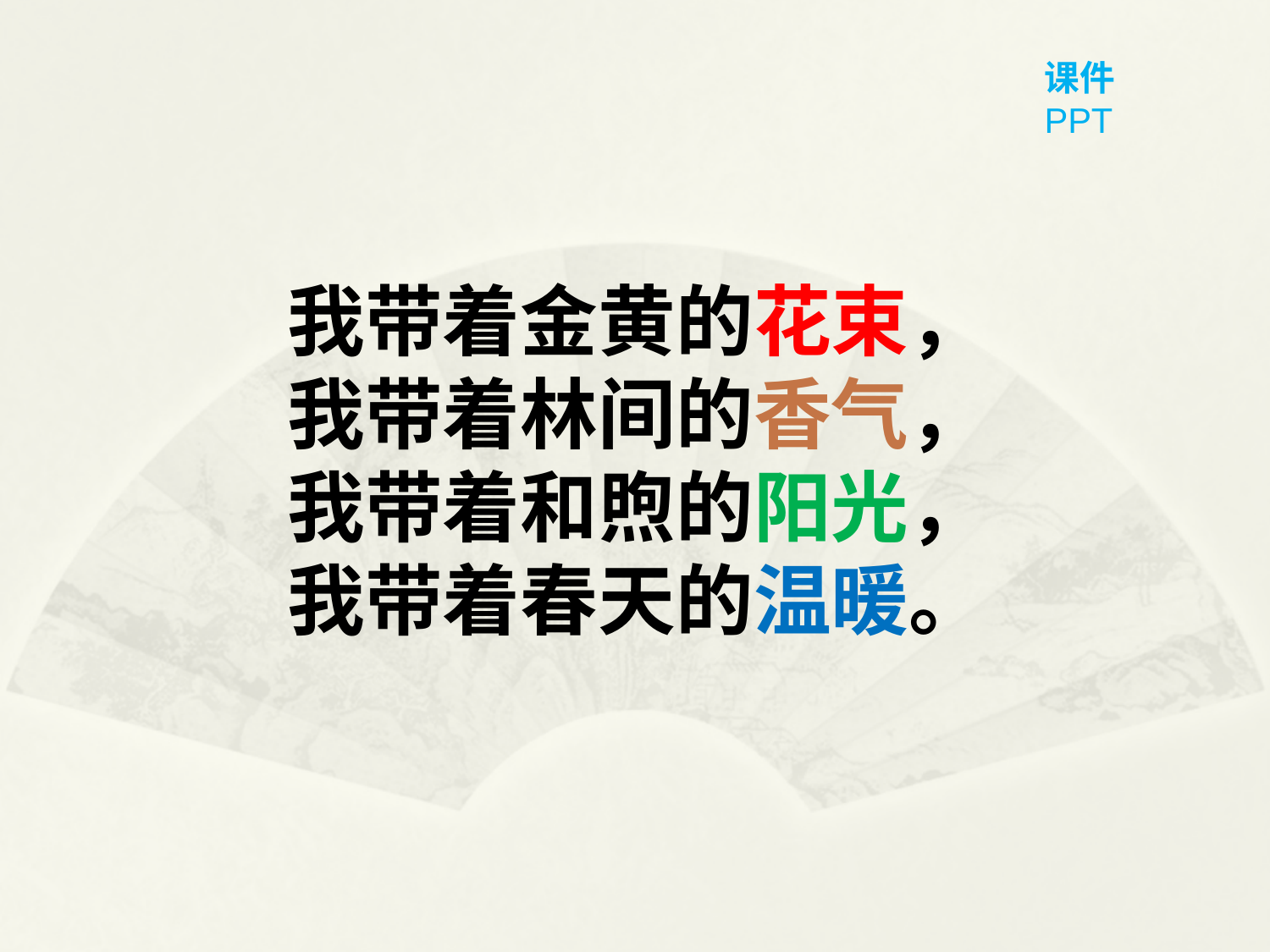

课件PPT
我带着金黄的花束，
我带着林间的香气，
我带着和煦的阳光，
我带着春天的温暖。